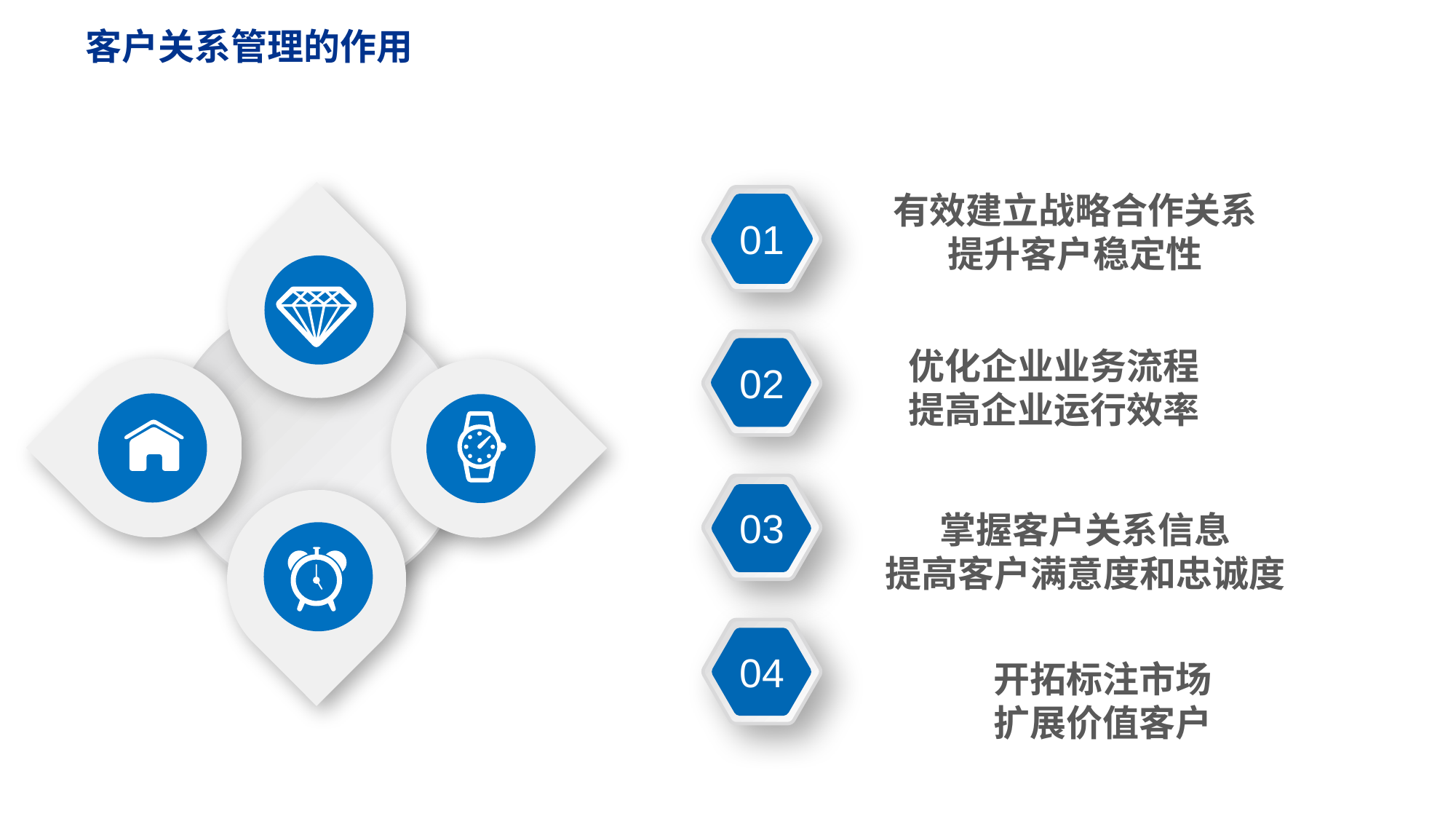

客户关系管理的作用
有效建立战略合作关系
提升客户稳定性

01

02
优化企业业务流程
提高企业运行效率

03

掌握客户关系信息
提高客户满意度和忠诚度

04
开拓标注市场
扩展价值客户